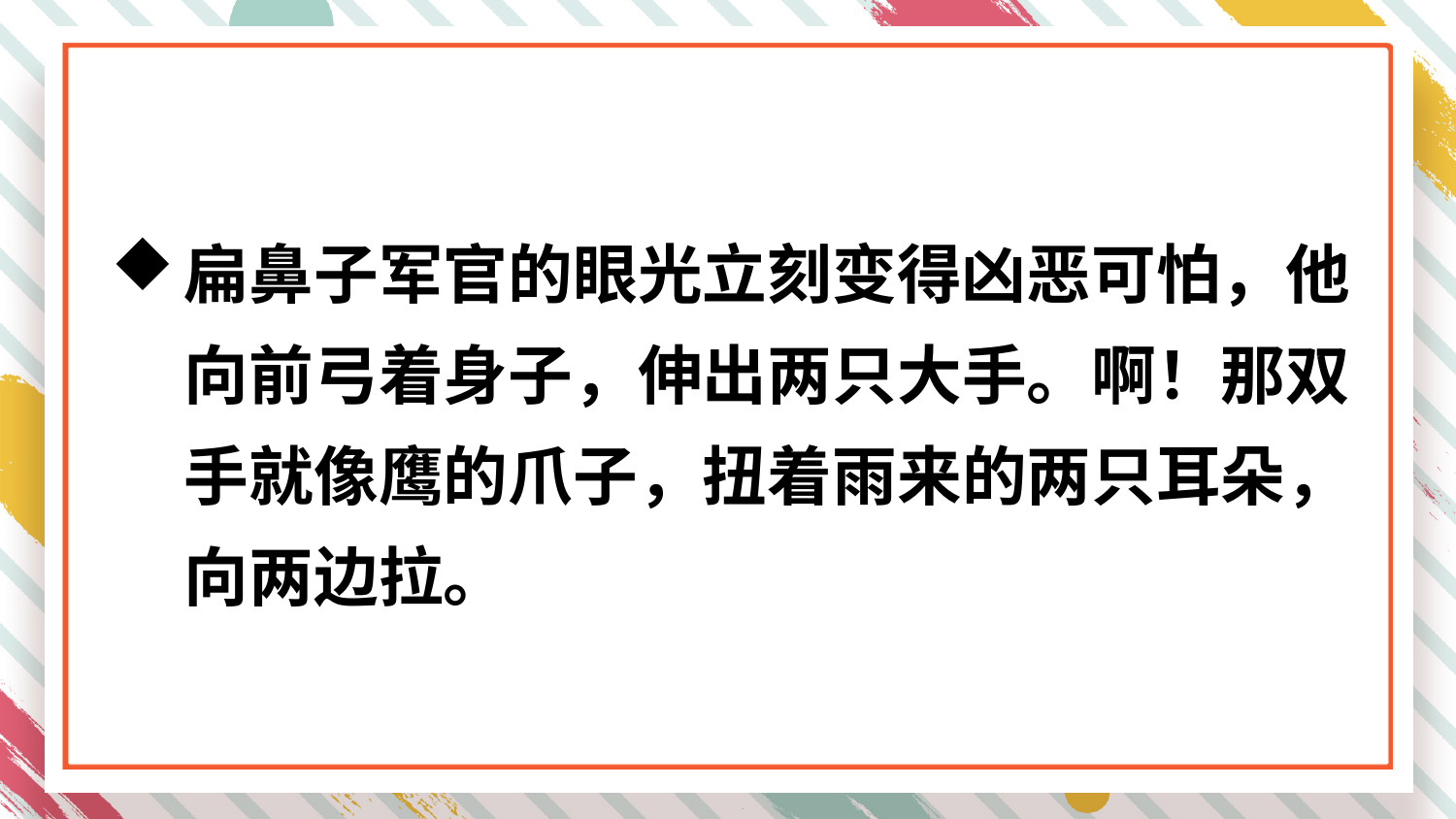

扁鼻子军官的眼光立刻变得凶恶可怕，他向前弓着身子，伸出两只大手。啊！那双手就像鹰的爪子，扭着雨来的两只耳朵，向两边拉。